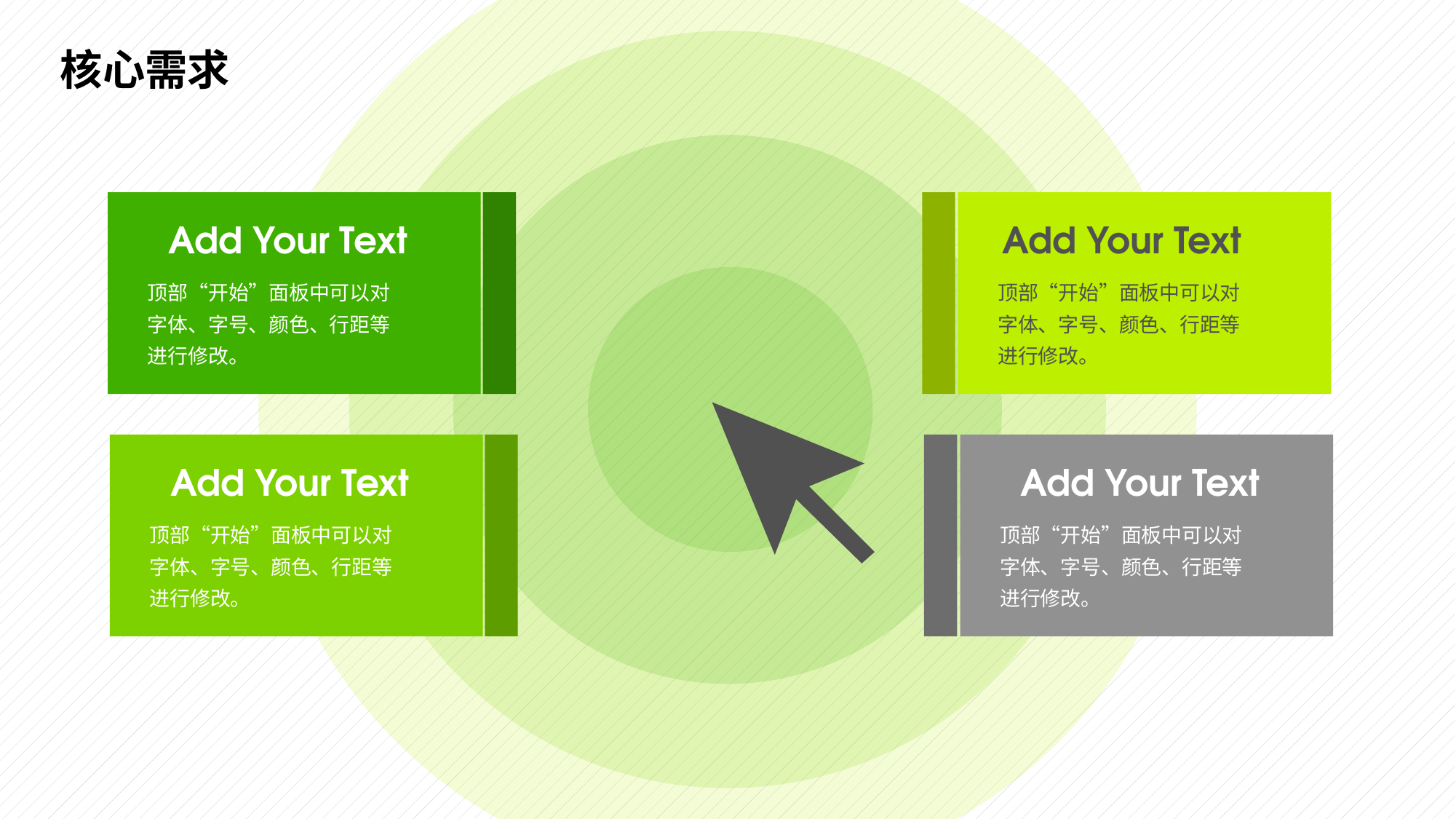

核心需求

Add Your Text
顶部“开始”面板中可以对字体、字号、颜色、行距等进行修改。

Add Your Text
顶部“开始”面板中可以对字体、字号、颜色、行距等进行修改。

Add Your Text
顶部“开始”面板中可以对字体、字号、颜色、行距等进行修改。

Add Your Text
顶部“开始”面板中可以对字体、字号、颜色、行距等进行修改。